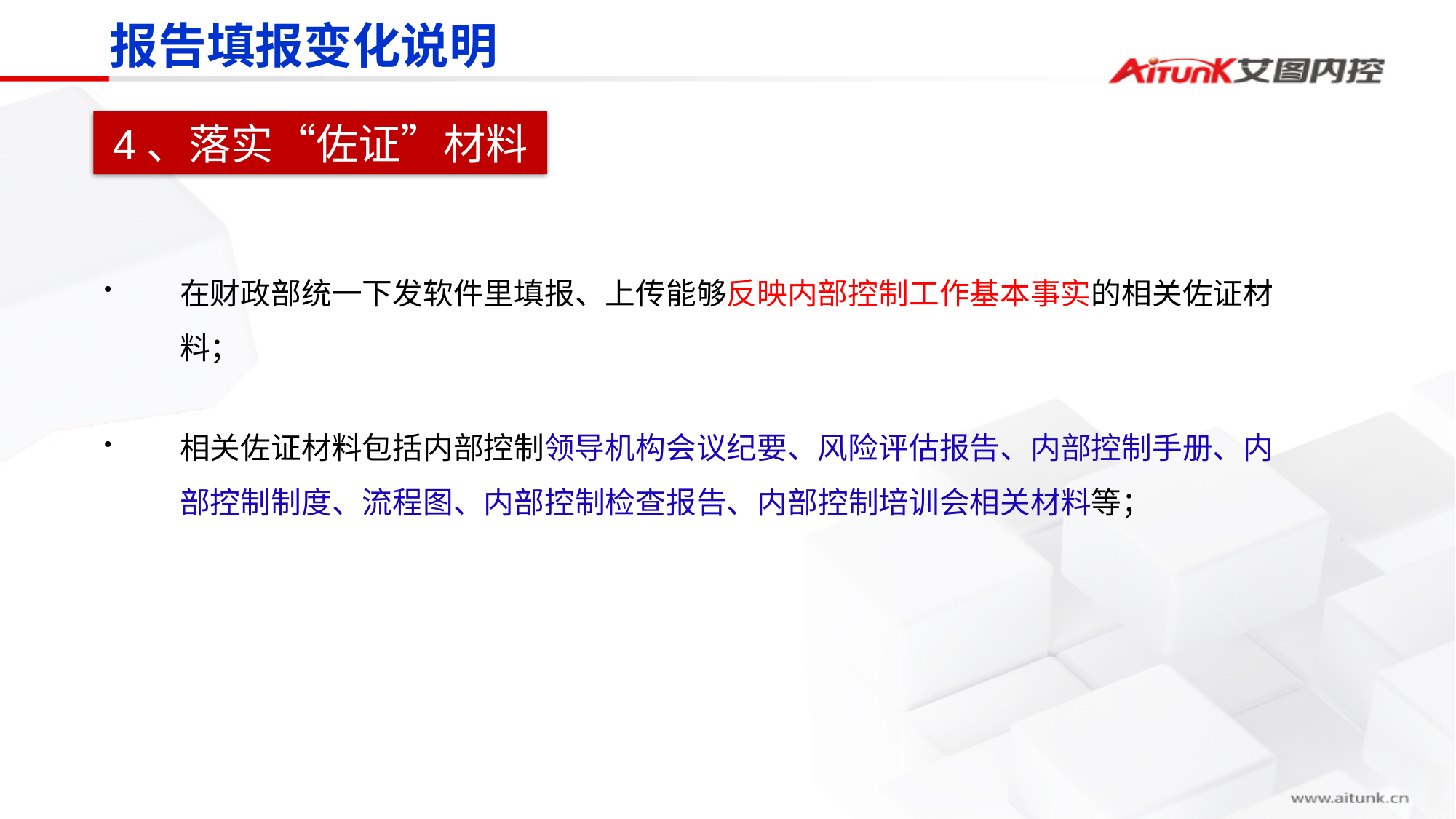

报告填报变化说明

4、落实“佐证”材料
在财政部统一下发软件里填报、上传能够反映内部控制工作基本事实的相关佐证材料；
相关佐证材料包括内部控制领导机构会议纪要、风险评估报告、内部控制手册、内部控制制度、流程图、内部控制检查报告、内部控制培训会相关材料等；